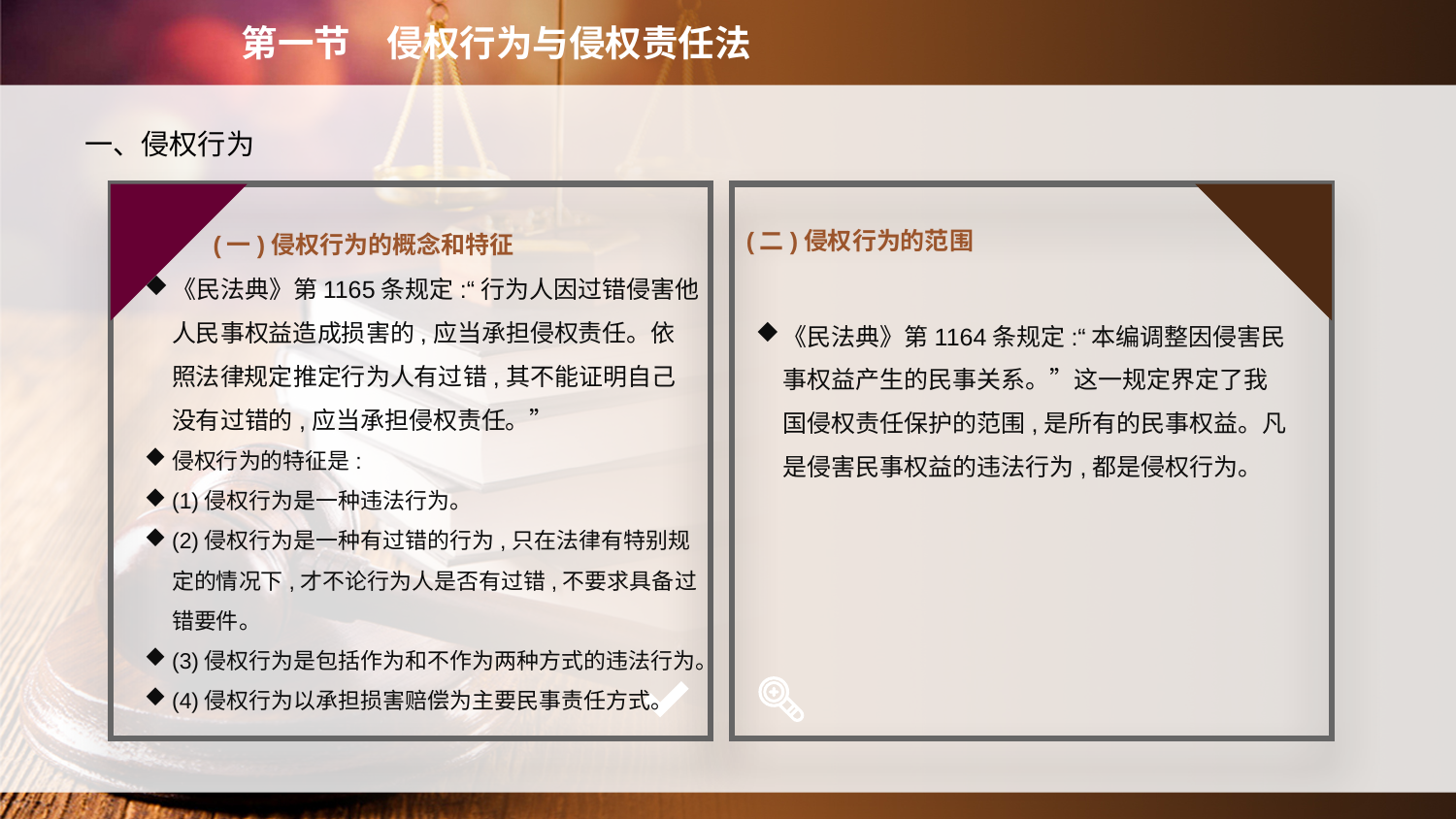

第一节　侵权行为与侵权责任法
　　一、侵权行为

(一)侵权行为的概念和特征
(二)侵权行为的范围
《民法典》第1165条规定:“行为人因过错侵害他人民事权益造成损害的,应当承担侵权责任。依照法律规定推定行为人有过错,其不能证明自己没有过错的,应当承担侵权责任。”
侵权行为的特征是:
(1)侵权行为是一种违法行为。
(2)侵权行为是一种有过错的行为,只在法律有特别规定的情况下,才不论行为人是否有过错,不要求具备过错要件。
(3)侵权行为是包括作为和不作为两种方式的违法行为。
(4)侵权行为以承担损害赔偿为主要民事责任方式。
《民法典》第1164条规定:“本编调整因侵害民事权益产生的民事关系。”这一规定界定了我国侵权责任保护的范围,是所有的民事权益。凡是侵害民事权益的违法行为,都是侵权行为。